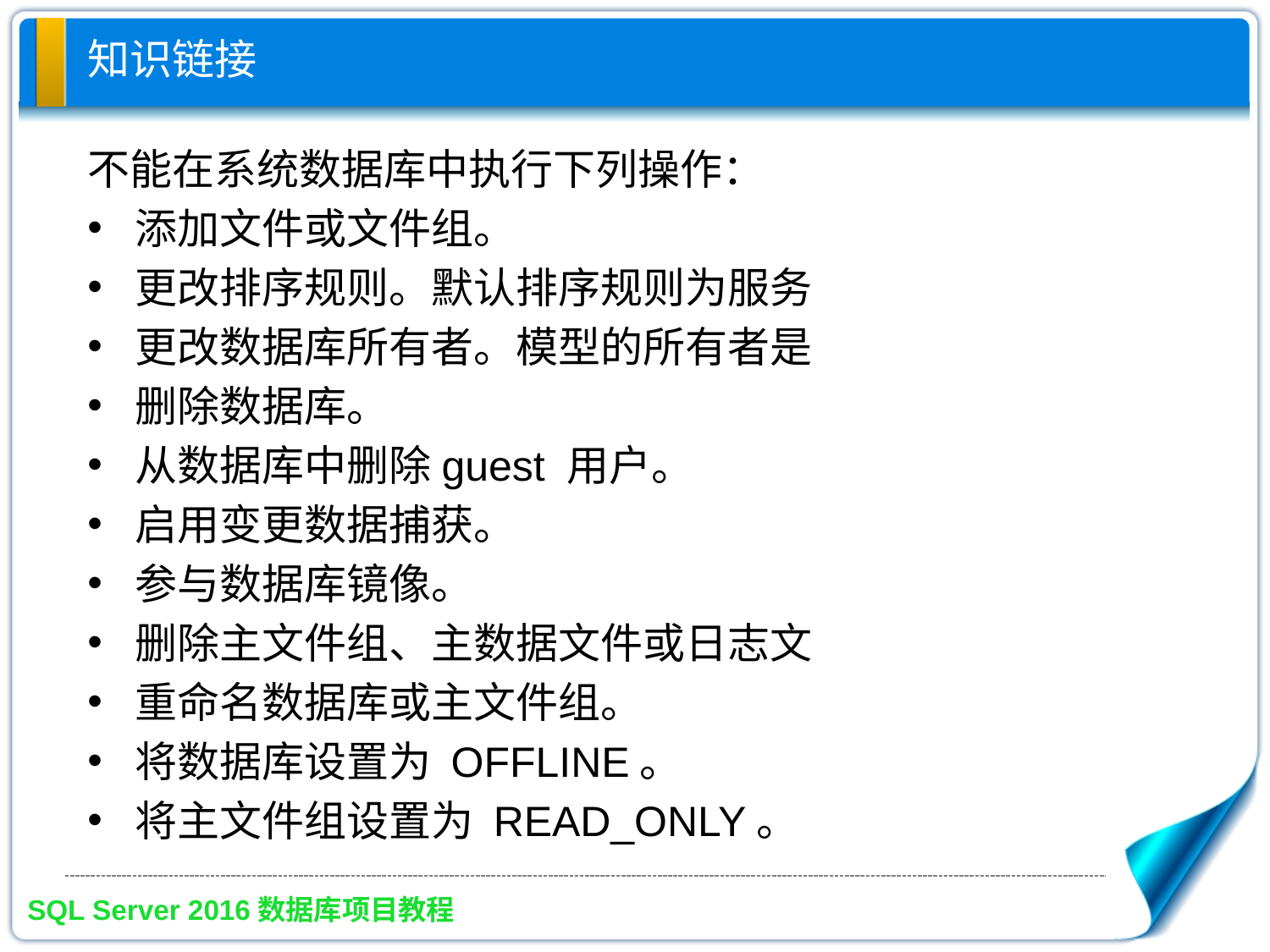

# 知识链接
不能在系统数据库中执行下列操作：
添加文件或文件组。
更改排序规则。默认排序规则为服务
更改数据库所有者。模型的所有者是
删除数据库。
从数据库中删除guest 用户。
启用变更数据捕获。
参与数据库镜像。
删除主文件组、主数据文件或日志文
重命名数据库或主文件组。
将数据库设置为 OFFLINE。
将主文件组设置为 READ_ONLY。